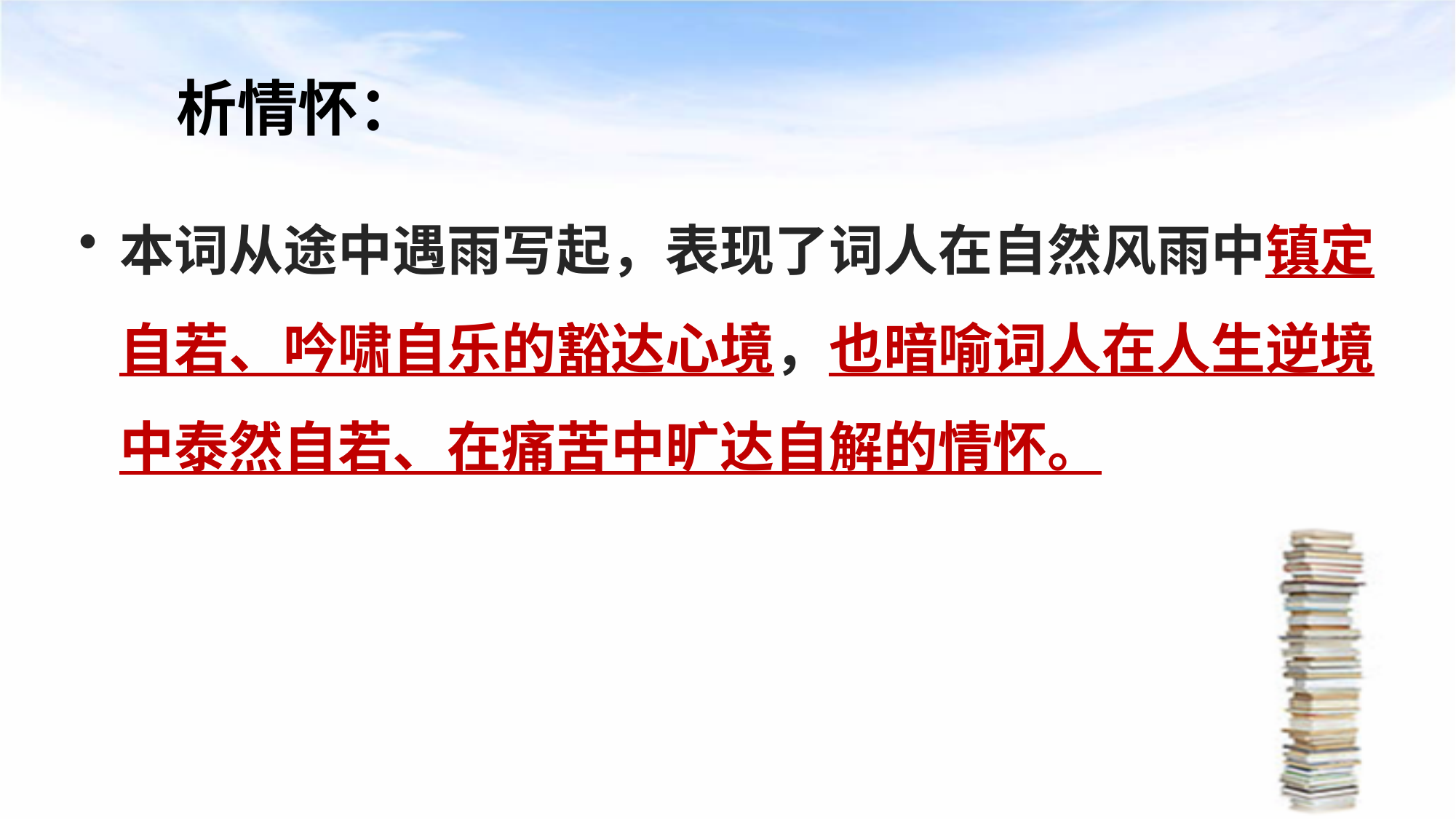

析情怀：
本词从途中遇雨写起，表现了词人在自然风雨中镇定自若、吟啸自乐的豁达心境，也暗喻词人在人生逆境中泰然自若、在痛苦中旷达自解的情怀。